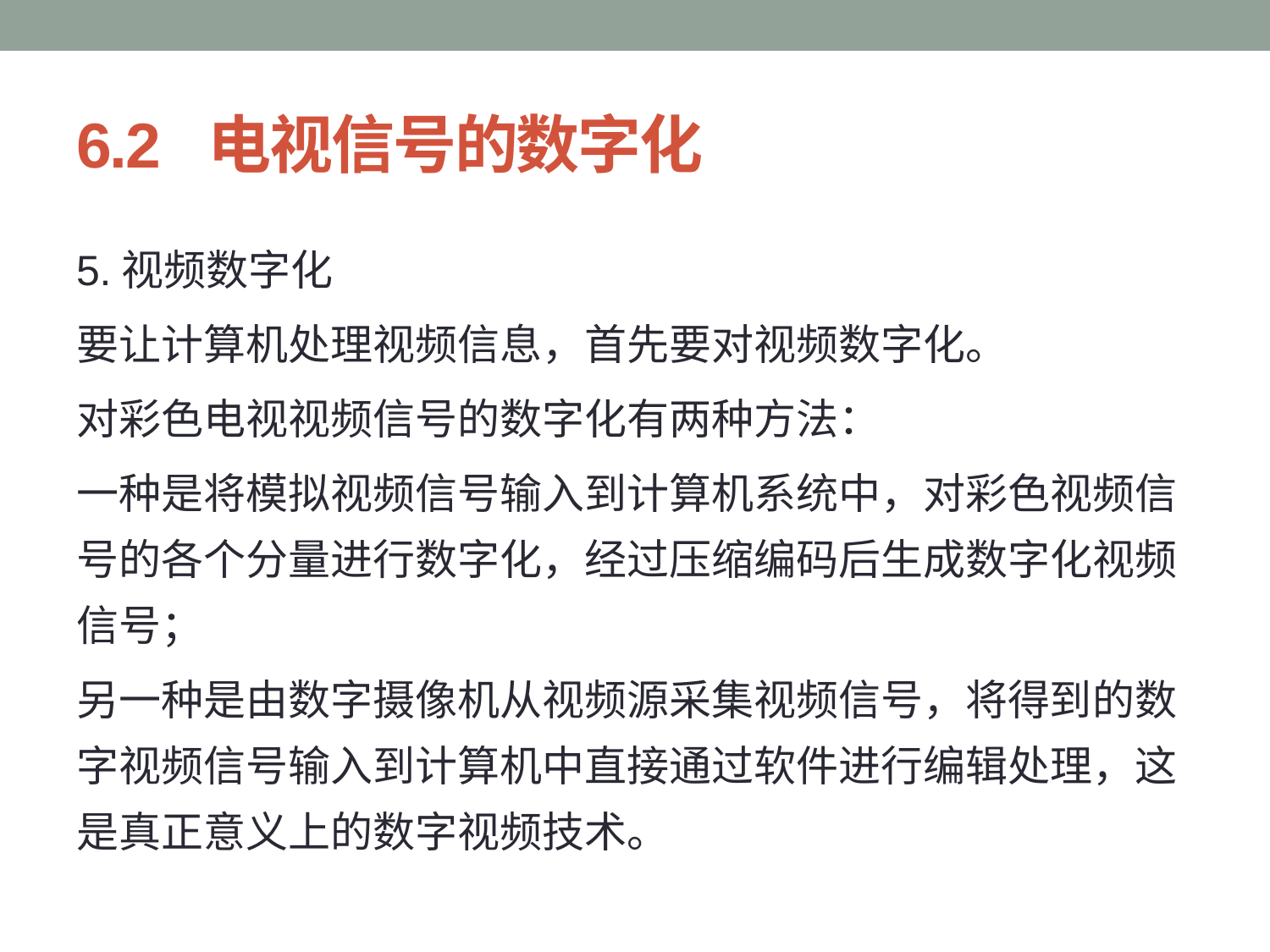

# 6.2  电视信号的数字化
5.视频数字化
要让计算机处理视频信息，首先要对视频数字化。
对彩色电视视频信号的数字化有两种方法：
一种是将模拟视频信号输入到计算机系统中，对彩色视频信号的各个分量进行数字化，经过压缩编码后生成数字化视频信号；
另一种是由数字摄像机从视频源采集视频信号，将得到的数字视频信号输入到计算机中直接通过软件进行编辑处理，这是真正意义上的数字视频技术。